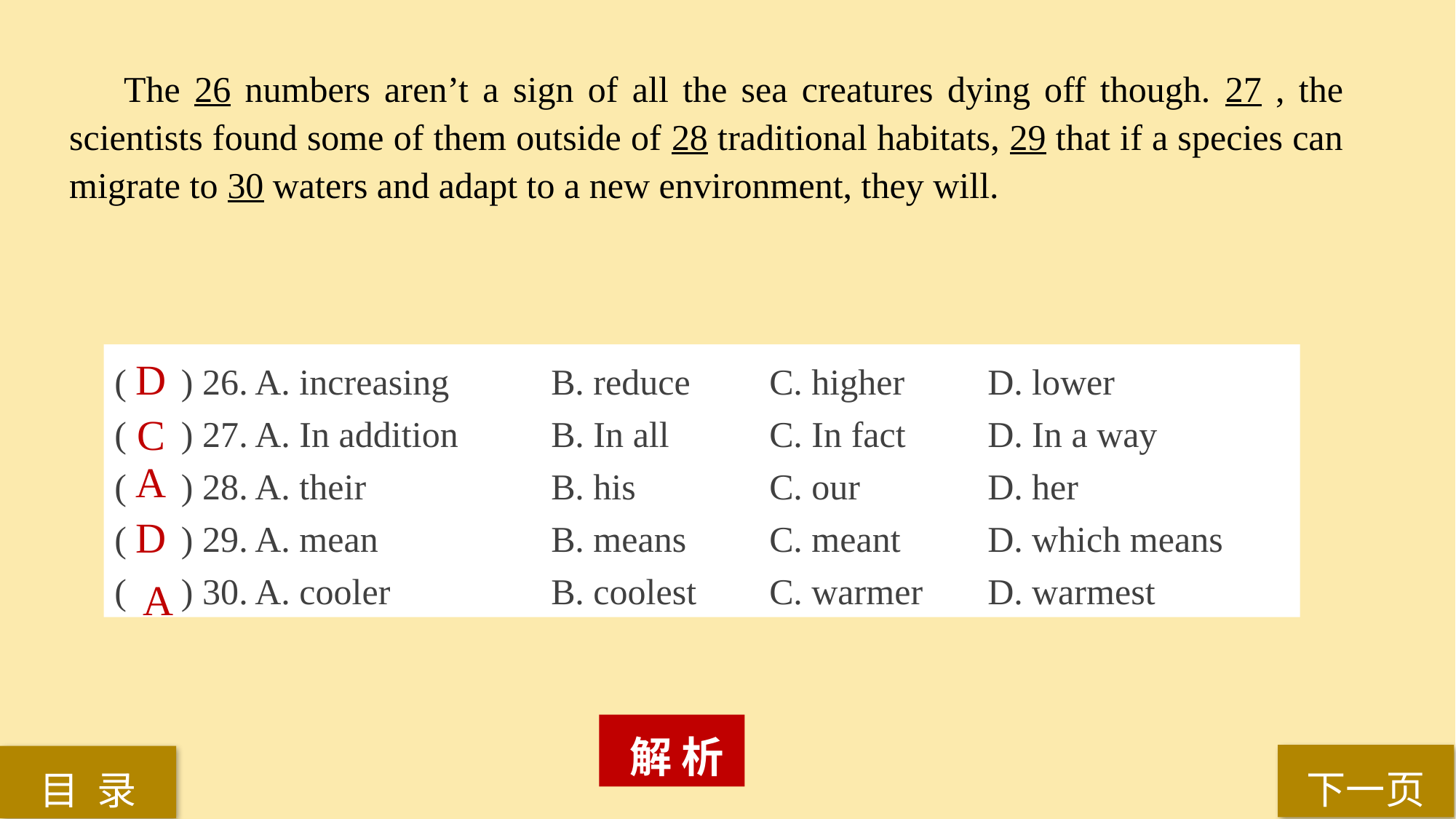

The 26 numbers aren’t a sign of all the sea creatures dying off though. 27 , the scientists found some of them outside of 28 traditional habitats, 29 that if a species can migrate to 30 waters and adapt to a new environment, they will.
(      ) 26. A. increasing 	B. reduce 	C. higher 	D. lower
(      ) 27. A. In addition 	B. In all 	C. In fact 	D. In a way
(      ) 28. A. their 		B. his 		C. our 		D. her
(      ) 29. A. mean 		B. means 	C. meant 	D. which means
(      ) 30. A. cooler 		B. coolest 	C. warmer 	D. warmest
D
C
A
D
A
 解 析